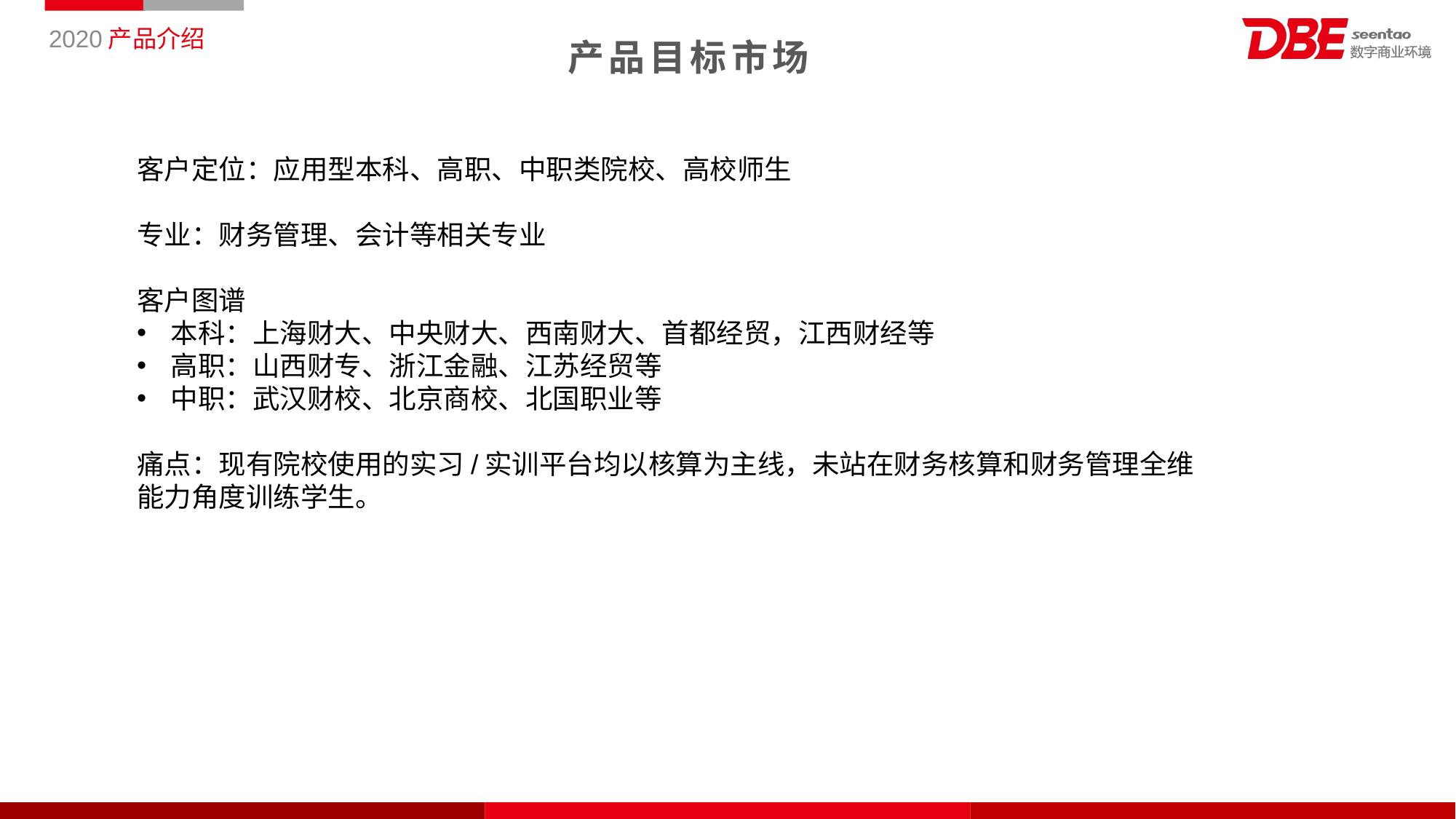

产品目标市场
客户定位：应用型本科、高职、中职类院校、高校师生

专业：财务管理、会计等相关专业

客户图谱
本科：上海财大、中央财大、西南财大、首都经贸，江西财经等
高职：山西财专、浙江金融、江苏经贸等
中职：武汉财校、北京商校、北国职业等

痛点：现有院校使用的实习/实训平台均以核算为主线，未站在财务核算和财务管理全维能力角度训练学生。